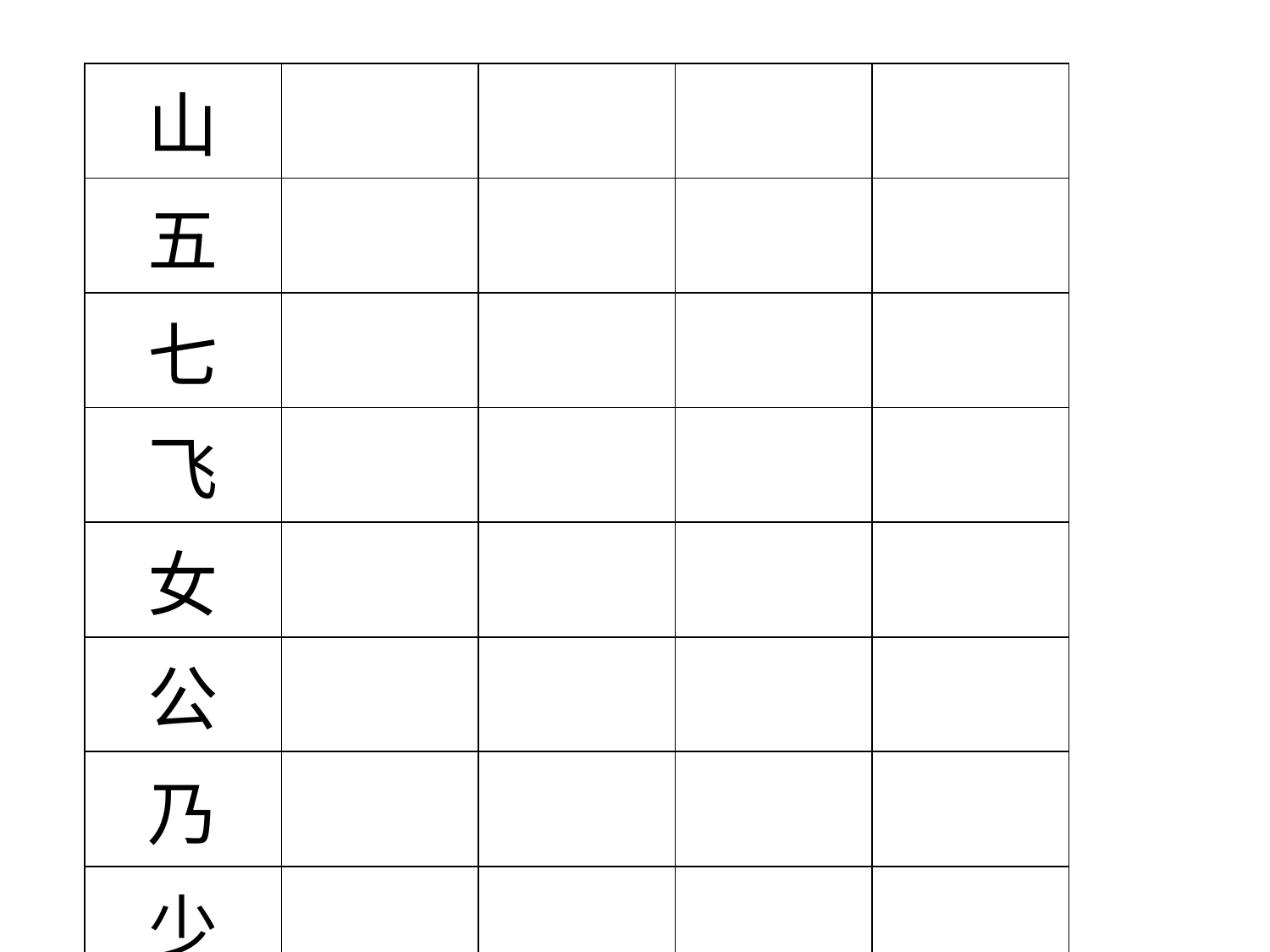

| 山 |  |  |  |  |
| --- | --- | --- | --- | --- |
| 五 |  |  |  |  |
| 七 |  |  |  |  |
| 飞 |  |  |  |  |
| 女 |  |  |  |  |
| 公 |  |  |  |  |
| 乃 |  |  |  |  |
| 少 |  |  |  |  |